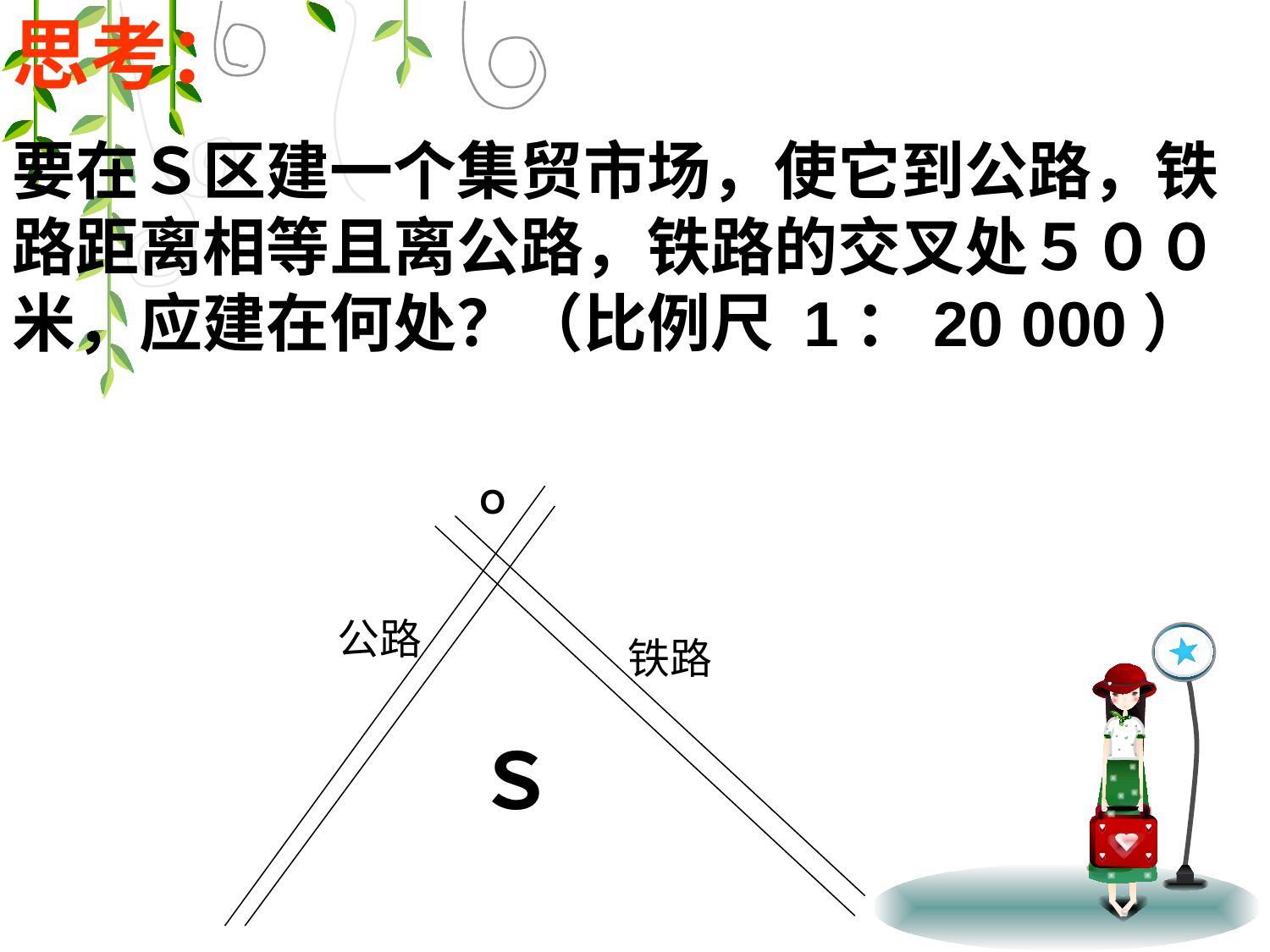

思考：
要在Ｓ区建一个集贸市场，使它到公路，铁路距离相等且离公路，铁路的交叉处５００米，应建在何处？（比例尺 1：20 000）

Ｏ

公路

铁路
Ｓ